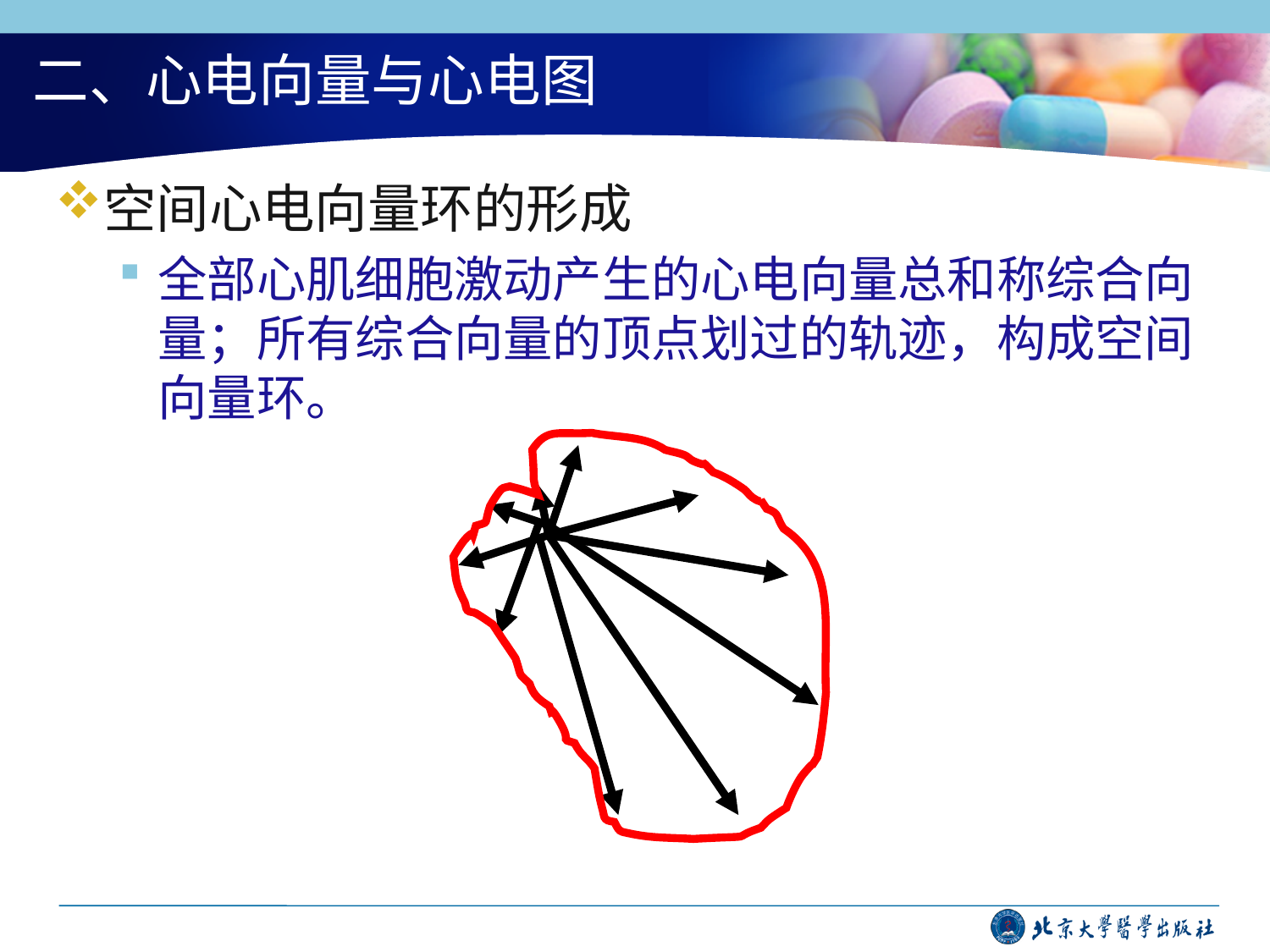

# 二、心电向量与心电图
空间心电向量环的形成
全部心肌细胞激动产生的心电向量总和称综合向量；所有综合向量的顶点划过的轨迹，构成空间向量环。